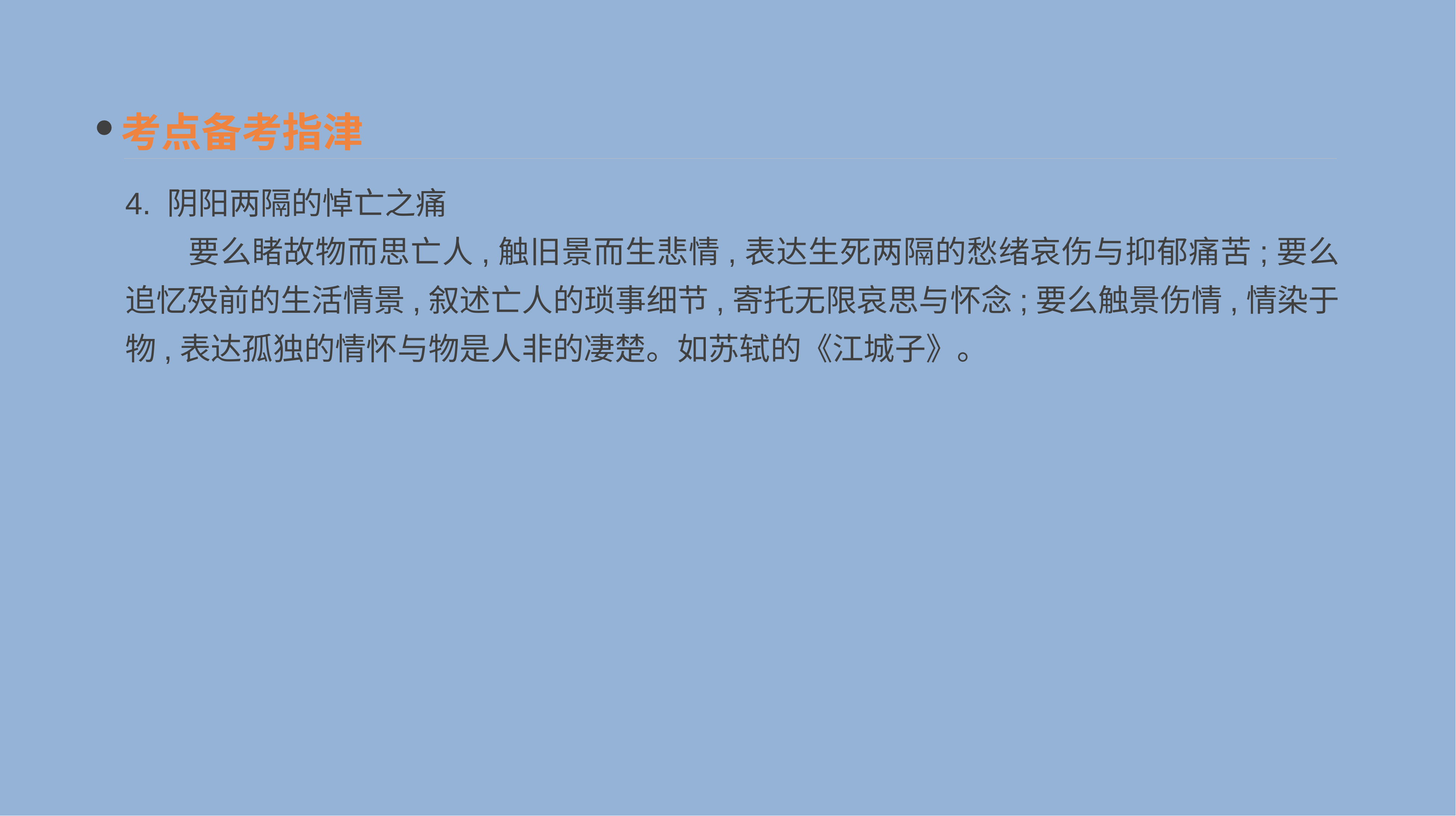

考点备考指津

4. 阴阳两隔的悼亡之痛
　　要么睹故物而思亡人,触旧景而生悲情,表达生死两隔的愁绪哀伤与抑郁痛苦;要么追忆殁前的生活情景,叙述亡人的琐事细节,寄托无限哀思与怀念;要么触景伤情,情染于物,表达孤独的情怀与物是人非的凄楚。如苏轼的《江城子》。